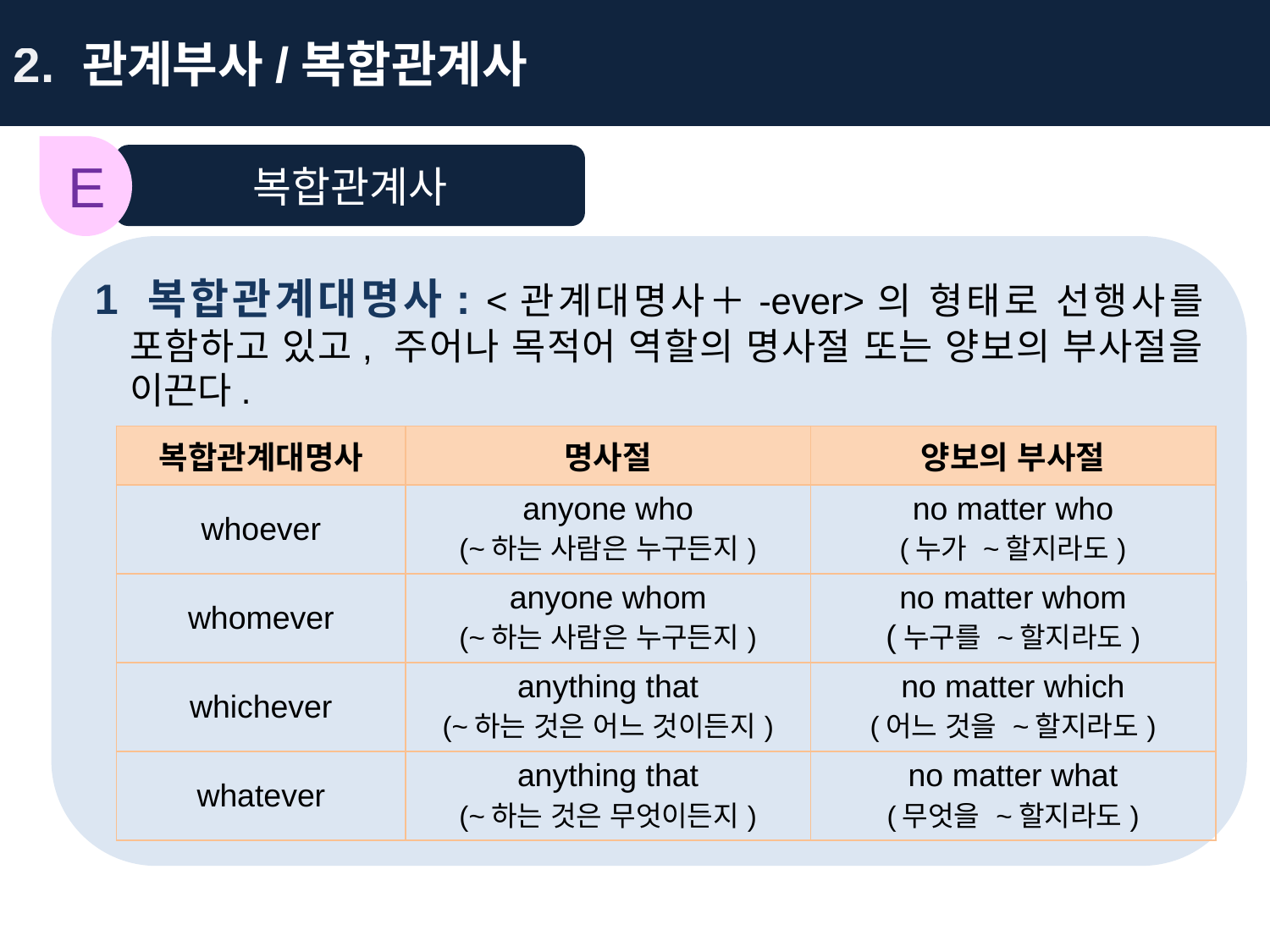

2. 관계부사/복합관계사

복합관계사
E
1 복합관계대명사: <관계대명사＋-ever>의 형태로 선행사를 포함하고 있고, 주어나 목적어 역할의 명사절 또는 양보의 부사절을 이끈다.

| 복합관계대명사 | 명사절 | 양보의 부사절 |
| --- | --- | --- |
| whoever | anyone who (~하는 사람은 누구든지) | no matter who (누가 ~할지라도) |
| whomever | anyone whom (~하는 사람은 누구든지) | no matter whom (누구를 ~할지라도) |
| whichever | anything that (~하는 것은 어느 것이든지) | no matter which (어느 것을 ~할지라도) |
| whatever | anything that (~하는 것은 무엇이든지) | no matter what (무엇을 ~할지라도) |